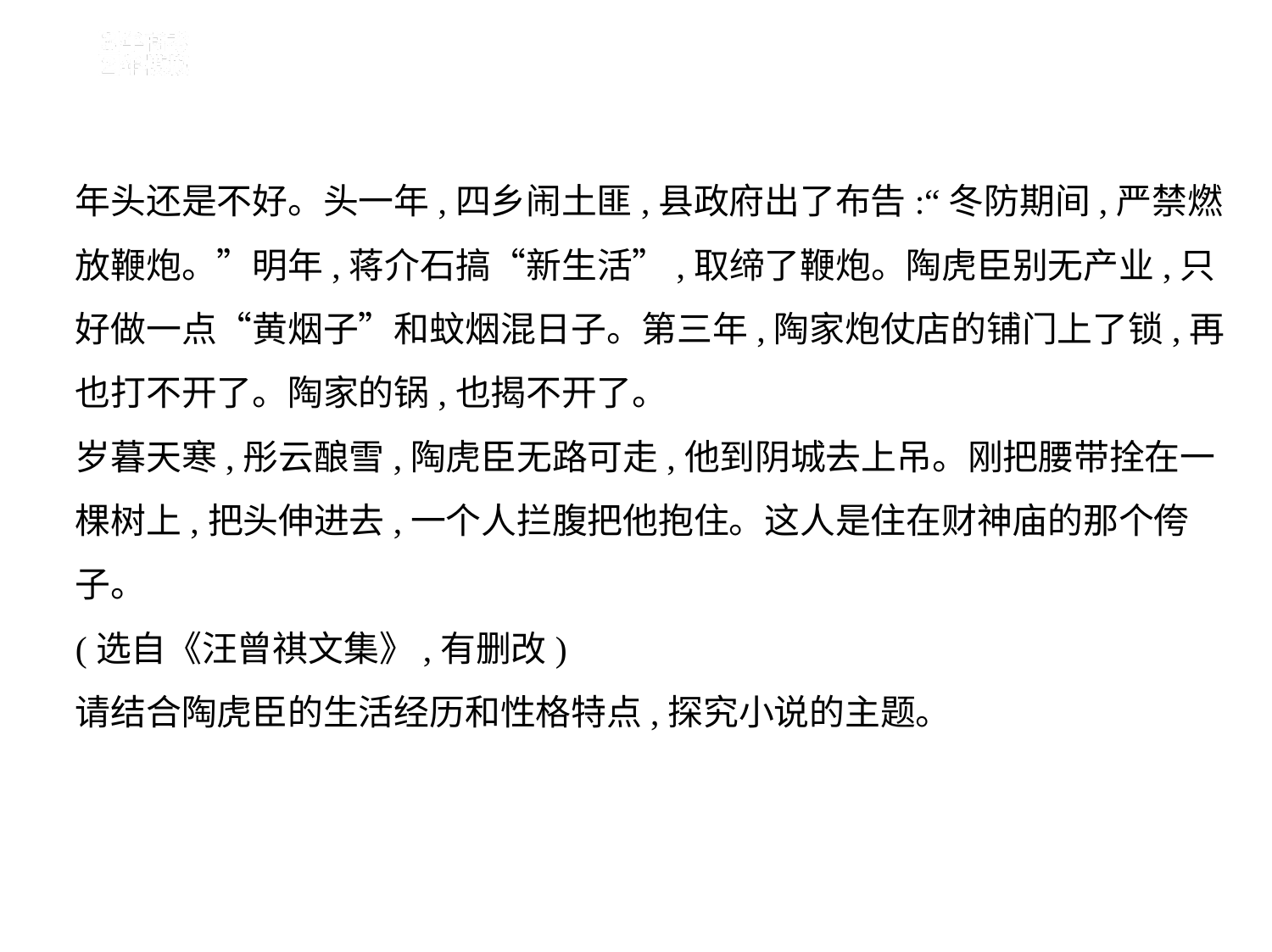

年头还是不好。头一年,四乡闹土匪,县政府出了布告:“冬防期间,严禁燃
放鞭炮。”明年,蒋介石搞“新生活”,取缔了鞭炮。陶虎臣别无产业,只
好做一点“黄烟子”和蚊烟混日子。第三年,陶家炮仗店的铺门上了锁,再
也打不开了。陶家的锅,也揭不开了。
岁暮天寒,彤云酿雪,陶虎臣无路可走,他到阴城去上吊。刚把腰带拴在一
棵树上,把头伸进去,一个人拦腹把他抱住。这人是住在财神庙的那个侉
子。
(选自《汪曾祺文集》,有删改)
请结合陶虎臣的生活经历和性格特点,探究小说的主题。